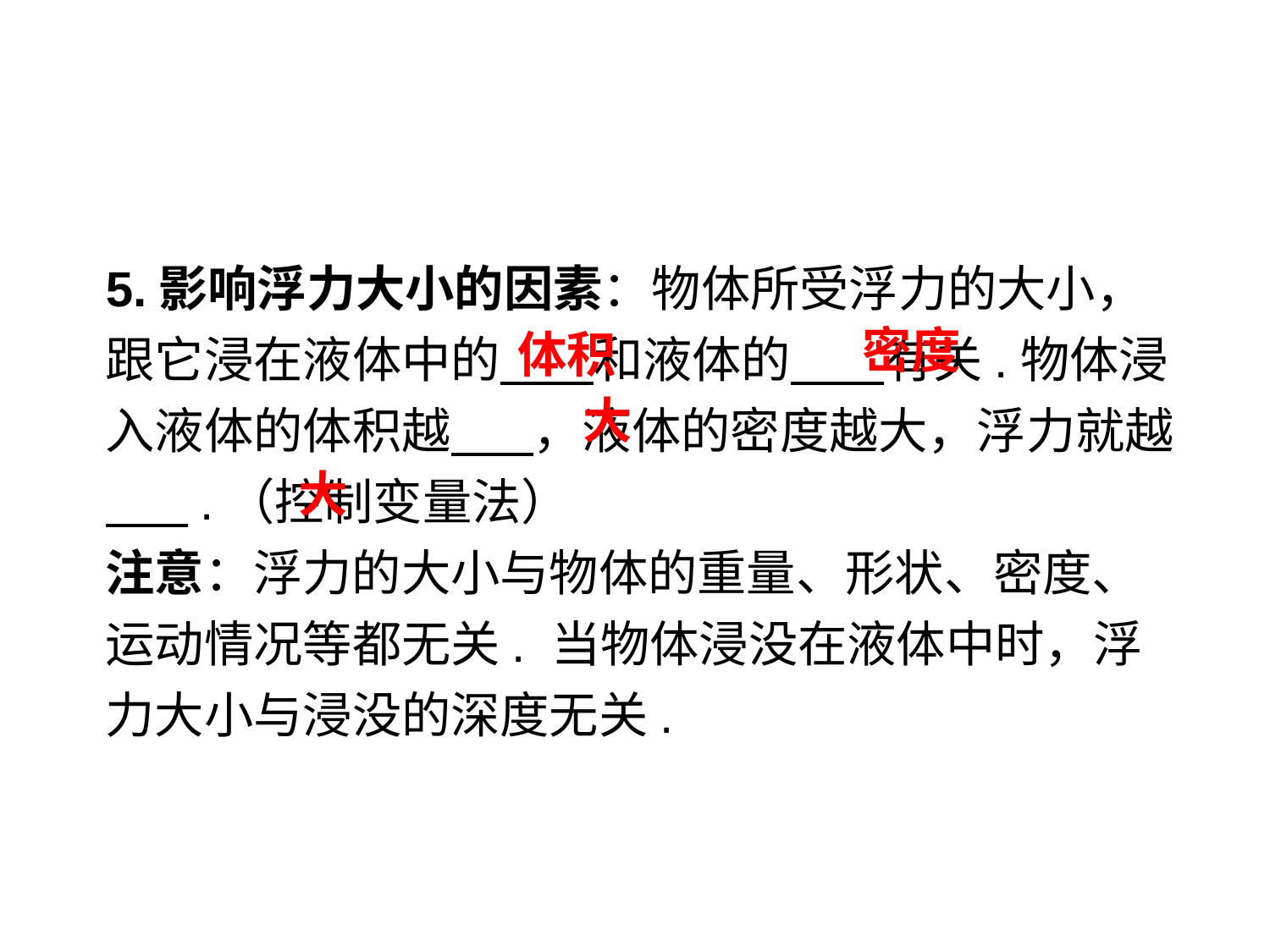

5.影响浮力大小的因素：物体所受浮力的大小，跟它浸在液体中的　    和液体的　    有关.物体浸入液体的体积越　   ，液体的密度越大，浮力就越　   .（控制变量法）
注意：浮力的大小与物体的重量、形状、密度、运动情况等都无关. 当物体浸没在液体中时，浮力大小与浸没的深度无关.
密度
体积
 大
 大